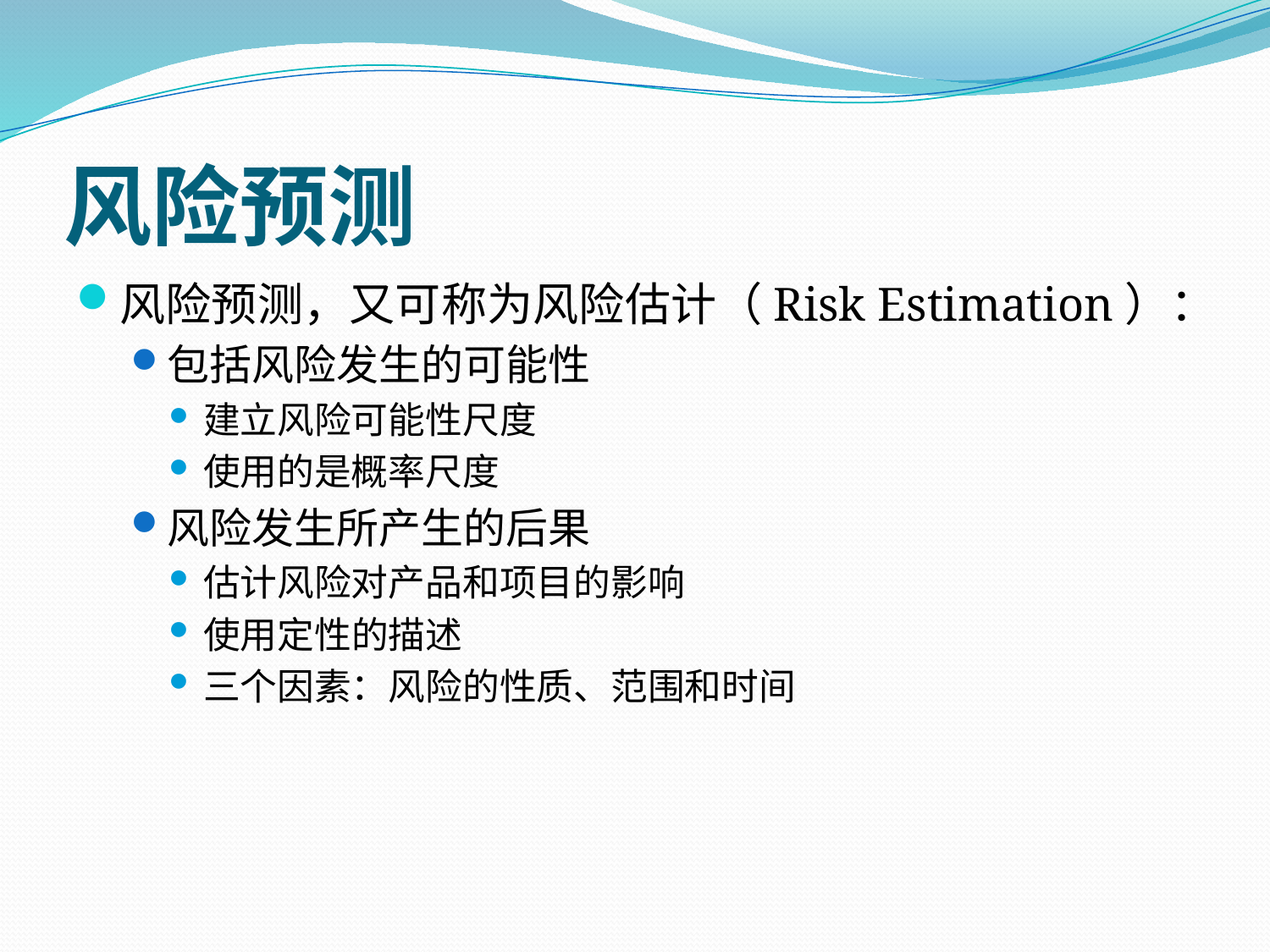

# 风险预测
风险预测，又可称为风险估计（Risk Estimation）：
包括风险发生的可能性
建立风险可能性尺度
使用的是概率尺度
风险发生所产生的后果
估计风险对产品和项目的影响
使用定性的描述
三个因素：风险的性质、范围和时间